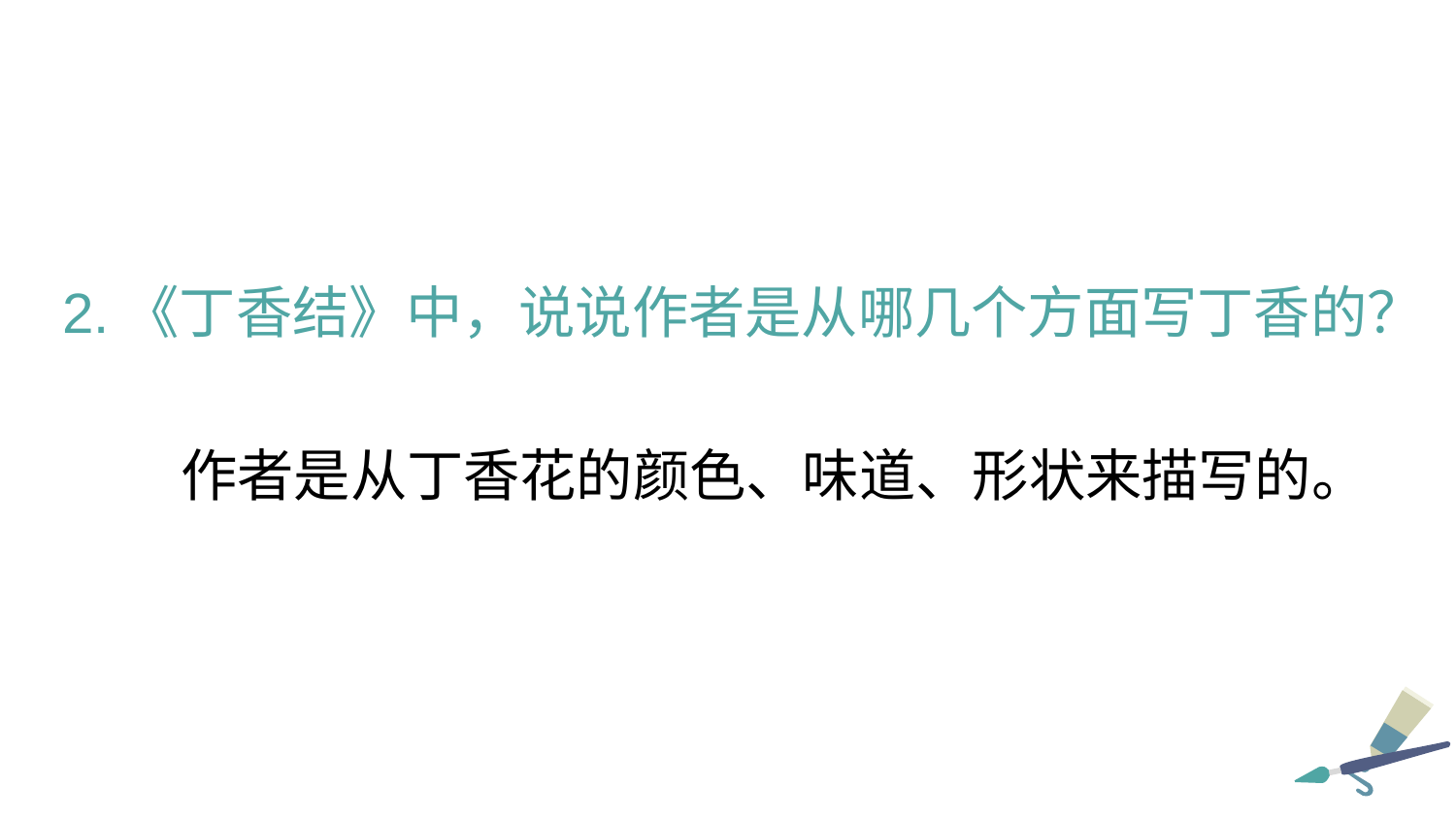

2.《丁香结》中，说说作者是从哪几个方面写丁香的？
 作者是从丁香花的颜色、味道、形状来描写的。